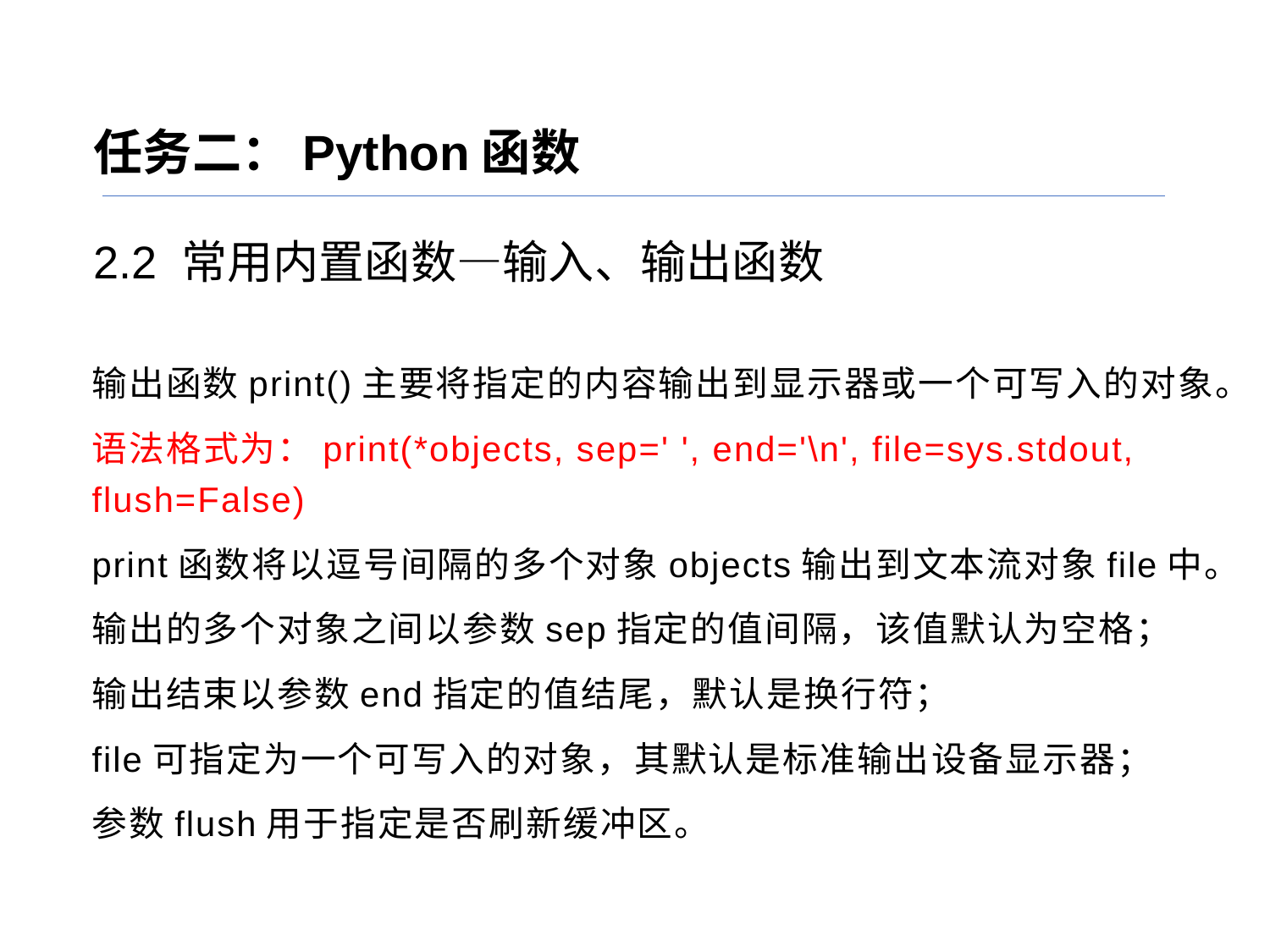

任务二：Python函数
2.2 常用内置函数—输入、输出函数
输出函数print()主要将指定的内容输出到显示器或一个可写入的对象。
语法格式为：print(*objects, sep=' ', end='\n', file=sys.stdout, flush=False)
print函数将以逗号间隔的多个对象objects输出到文本流对象file中。
输出的多个对象之间以参数sep指定的值间隔，该值默认为空格；
输出结束以参数end指定的值结尾，默认是换行符；
file可指定为一个可写入的对象，其默认是标准输出设备显示器；
参数flush用于指定是否刷新缓冲区。